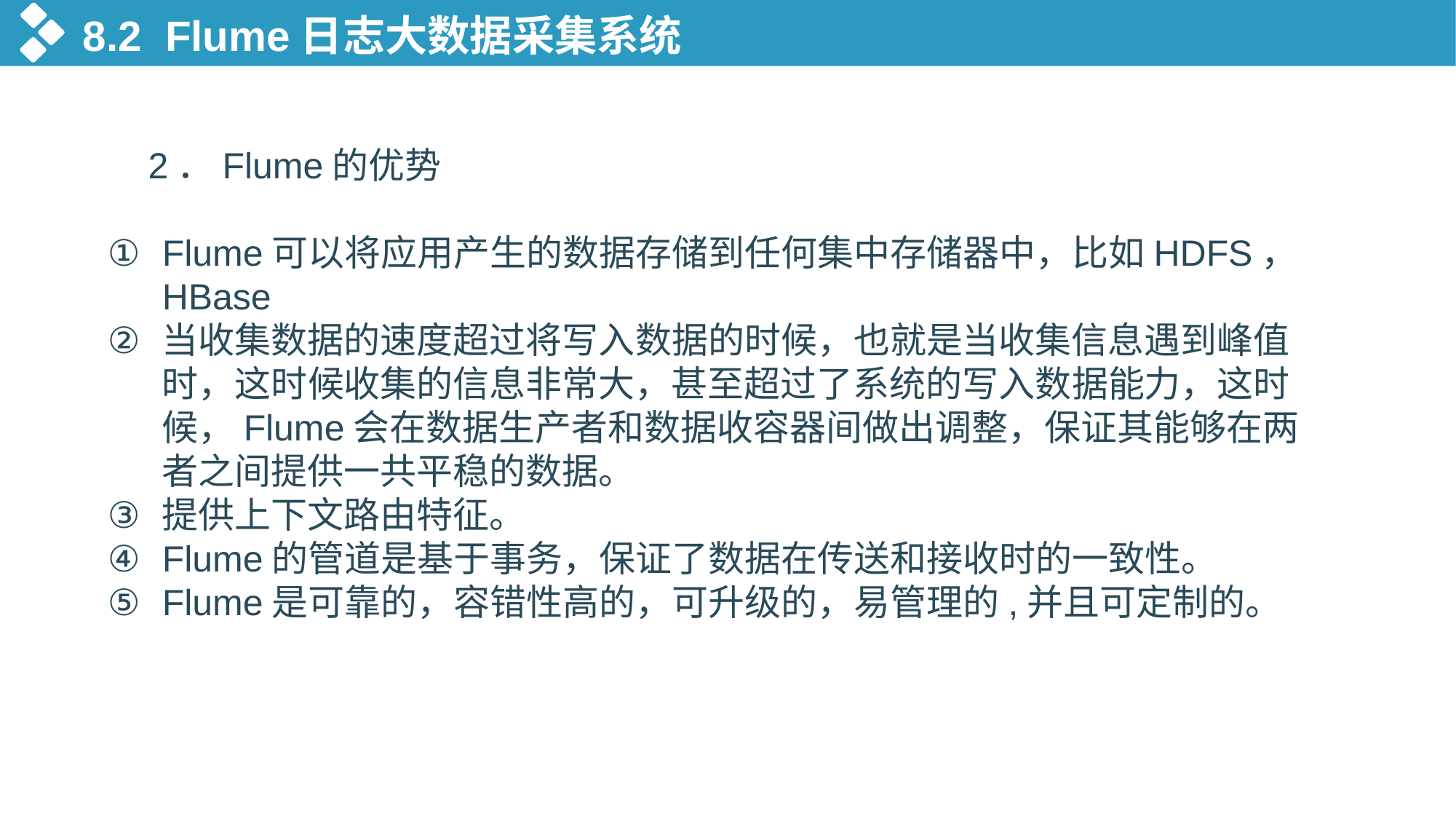

8.2  Flume日志大数据采集系统

    2．Flume的优势

Flume可以将应用产生的数据存储到任何集中存储器中，比如HDFS，HBase
当收集数据的速度超过将写入数据的时候，也就是当收集信息遇到峰值时，这时候收集的信息非常大，甚至超过了系统的写入数据能力，这时候，Flume会在数据生产者和数据收容器间做出调整，保证其能够在两者之间提供一共平稳的数据。
提供上下文路由特征。
Flume的管道是基于事务，保证了数据在传送和接收时的一致性。
Flume是可靠的，容错性高的，可升级的，易管理的,并且可定制的。